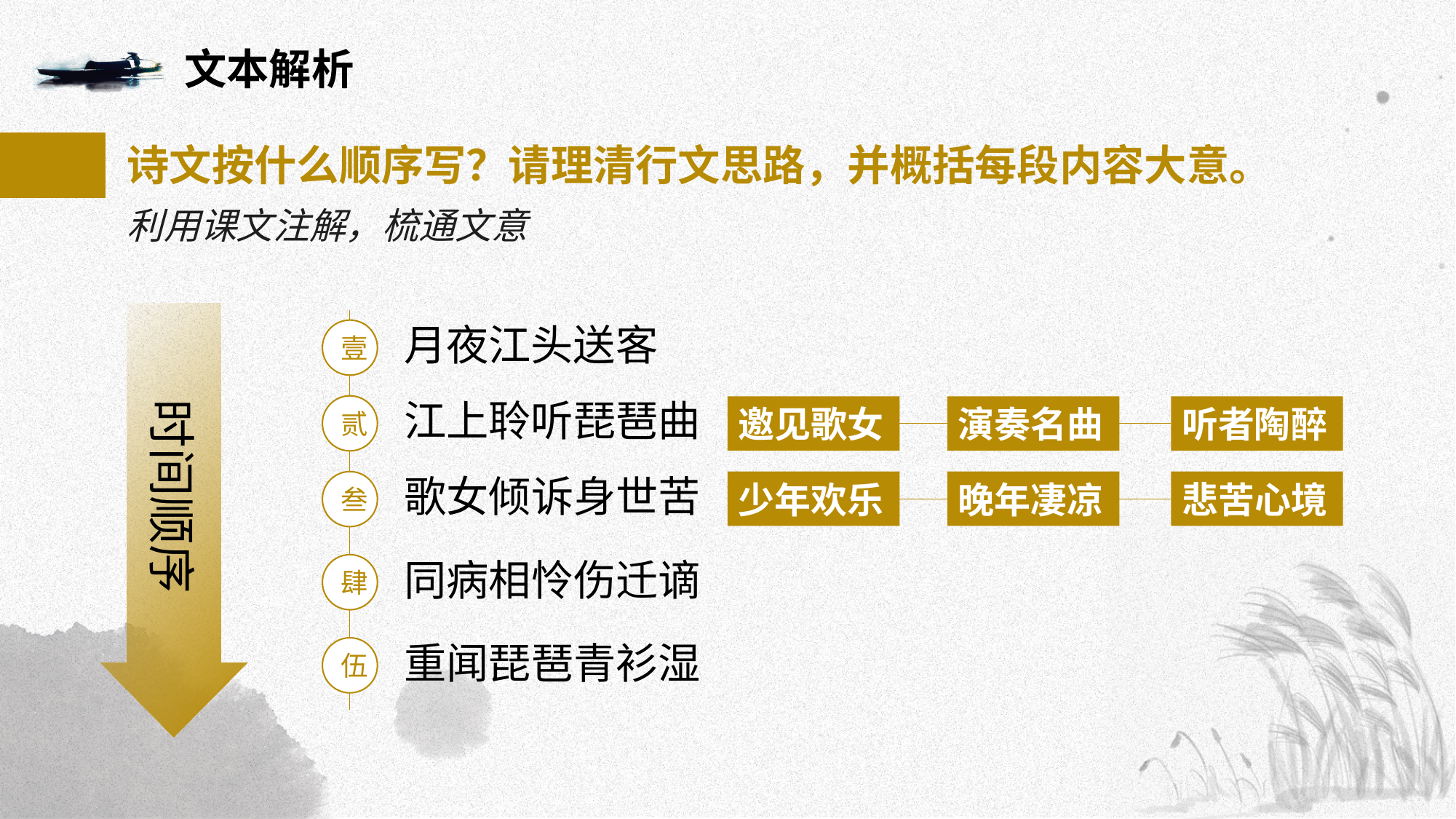

文本解析

诗文按什么顺序写？请理清行文思路，并概括每段内容大意。
利用课文注解，梳通文意
时间顺序
月夜江头送客
壹
江上聆听琵琶曲
贰
邀见歌女
演奏名曲
听者陶醉
歌女倾诉身世苦
叁
少年欢乐
晚年凄凉
悲苦心境
同病相怜伤迁谪
肆
重闻琵琶青衫湿
伍